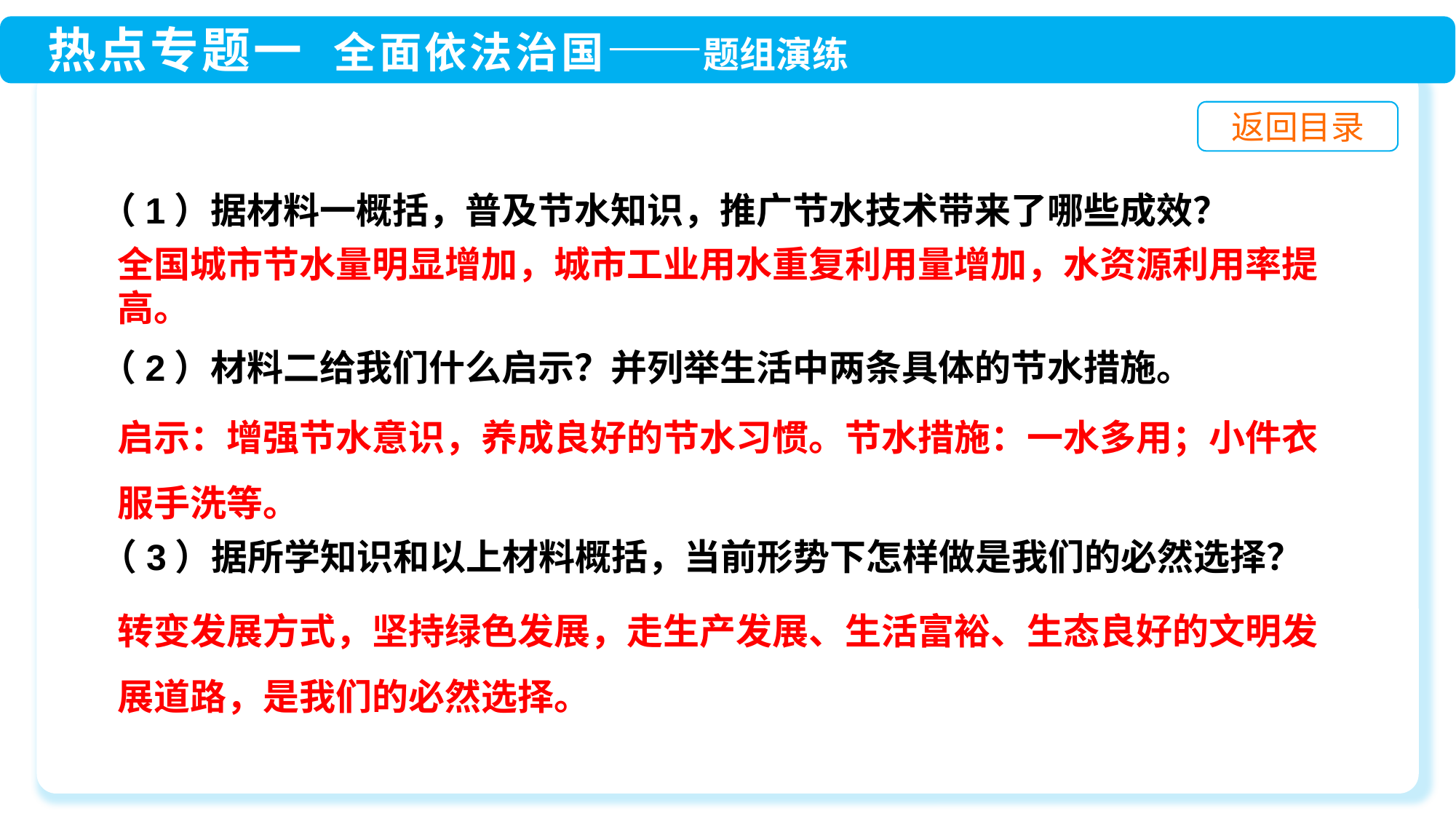

（1）据材料一概括，普及节水知识，推广节水技术带来了哪些成效？
全国城市节水量明显增加，城市工业用水重复利用量增加，水资源利用率提高。
（2）材料二给我们什么启示？并列举生活中两条具体的节水措施。
启示：增强节水意识，养成良好的节水习惯。节水措施：一水多用；小件衣服手洗等。
（3）据所学知识和以上材料概括，当前形势下怎样做是我们的必然选择？
转变发展方式，坚持绿色发展，走生产发展、生活富裕、生态良好的文明发展道路，是我们的必然选择。